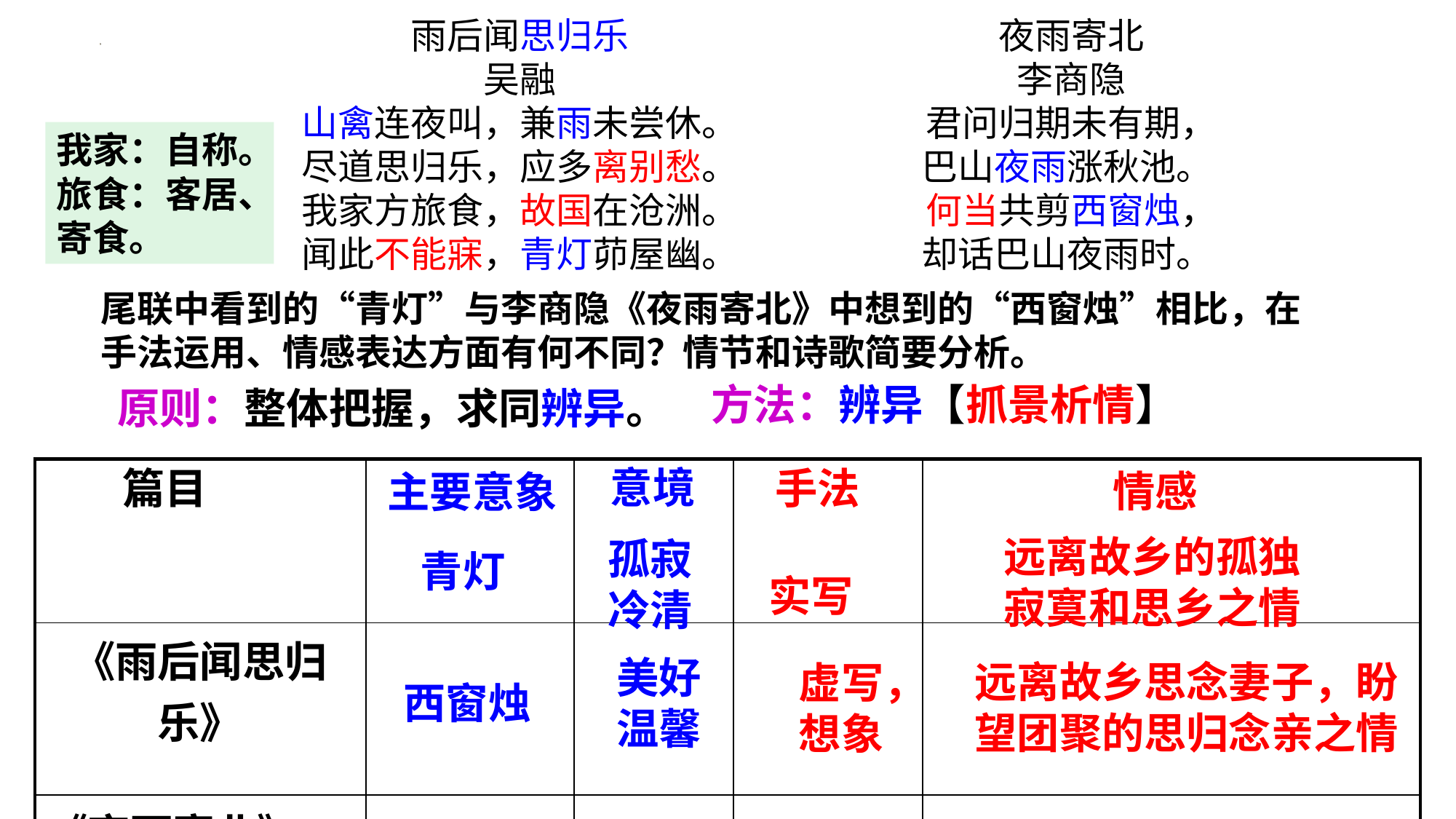

雨后闻思归乐
吴融
山禽连夜叫，兼雨未尝休。
尽道思归乐，应多离别愁。
我家方旅食，故国在沧洲。
闻此不能寐，青灯茆屋幽。
夜雨寄北
李商隐
君问归期未有期，
巴山夜雨涨秋池。
何当共剪西窗烛，
却话巴山夜雨时。
我家：自称。
旅食：客居、寄食。
尾联中看到的“青灯”与李商隐《夜雨寄北》中想到的“西窗烛”相比，在手法运用、情感表达方面有何不同？情节和诗歌简要分析。
原则：整体把握，求同辨异。
方法：辨异【抓景析情】
意境
篇目
手法
情感
|  |  |  |  |  |
| --- | --- | --- | --- | --- |
| 《雨后闻思归乐》 |  |  |  |  |
| 《夜雨寄北》 |  |  |  |  |
主要意象
远离故乡的孤独寂寞和思乡之情
孤寂冷清
青灯
实写
美好温馨
远离故乡思念妻子，盼望团聚的思归念亲之情
虚写，想象
西窗烛